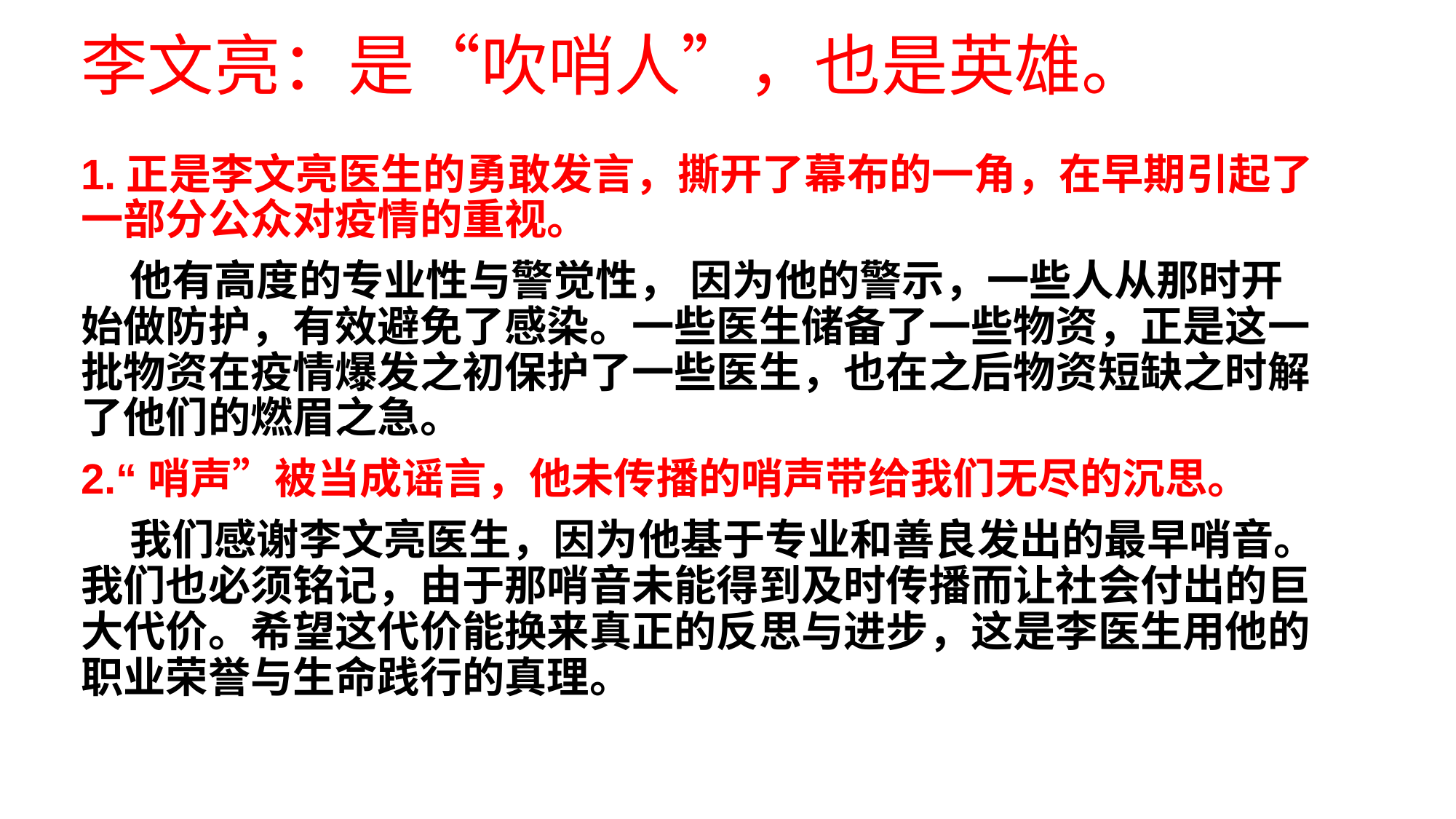

# 李文亮：是“吹哨人”，也是英雄。
1.正是李文亮医生的勇敢发言，撕开了幕布的一角，在早期引起了一部分公众对疫情的重视。
    他有高度的专业性与警觉性， 因为他的警示，一些人从那时开始做防护，有效避免了感染。一些医生储备了一些物资，正是这一批物资在疫情爆发之初保护了一些医生，也在之后物资短缺之时解了他们的燃眉之急。
2.“哨声”被当成谣言，他未传播的哨声带给我们无尽的沉思。
    我们感谢李文亮医生，因为他基于专业和善良发出的最早哨音。我们也必须铭记，由于那哨音未能得到及时传播而让社会付出的巨大代价。希望这代价能换来真正的反思与进步，这是李医生用他的职业荣誉与生命践行的真理。